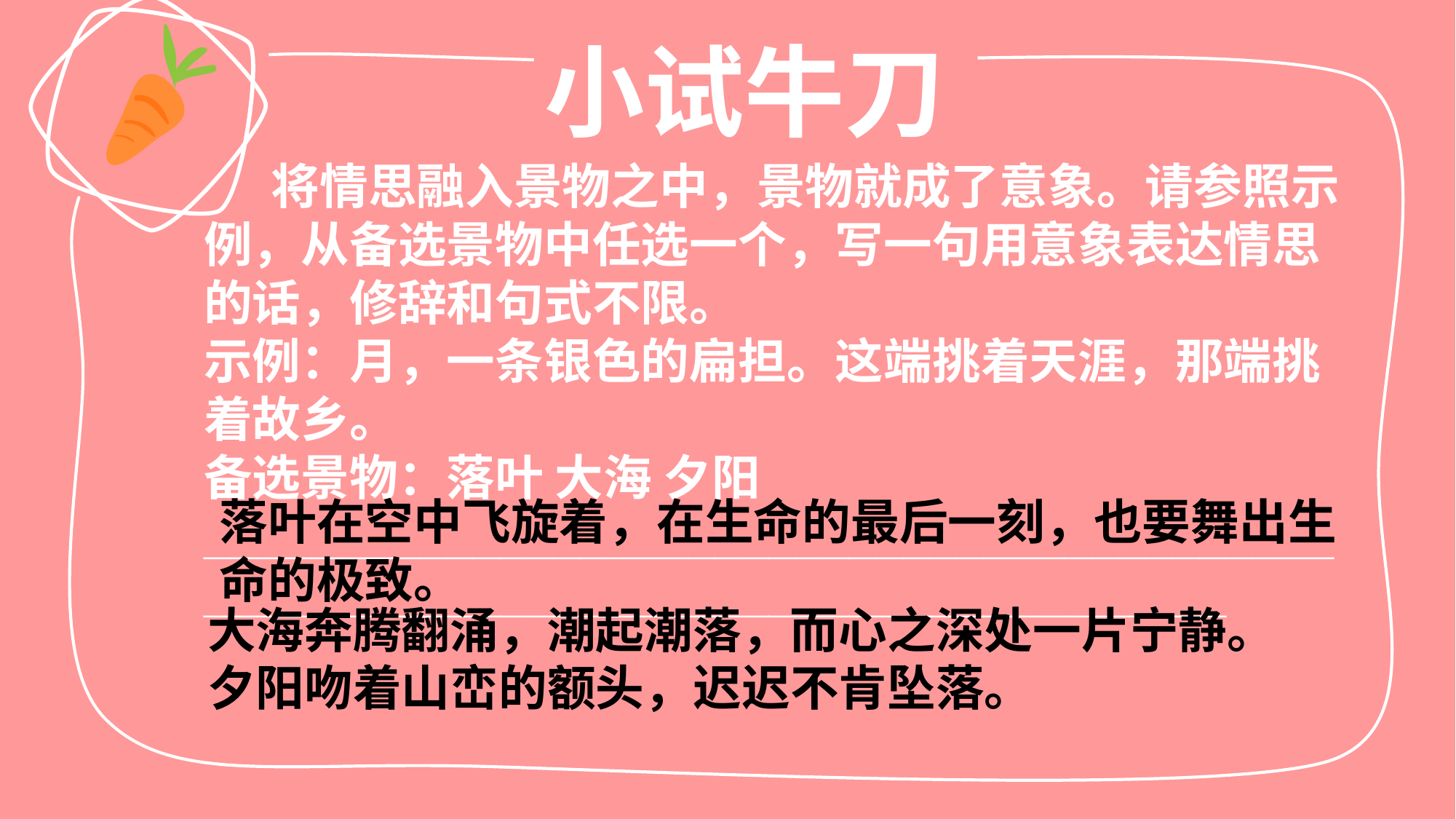

小试牛刀

     将情思融入景物之中，景物就成了意象。请参照示例，从备选景物中任选一个，写一句用意象表达情思的话，修辞和句式不限。
示例：月，一条银色的扁担。这端挑着天涯，那端挑着故乡。
备选景物：落叶 大海 夕阳
________________________________________________________________________________
落叶在空中飞旋着，在生命的最后一刻，也要舞出生命的极致。
大海奔腾翻涌，潮起潮落，而心之深处一片宁静。
夕阳吻着山峦的额头，迟迟不肯坠落。